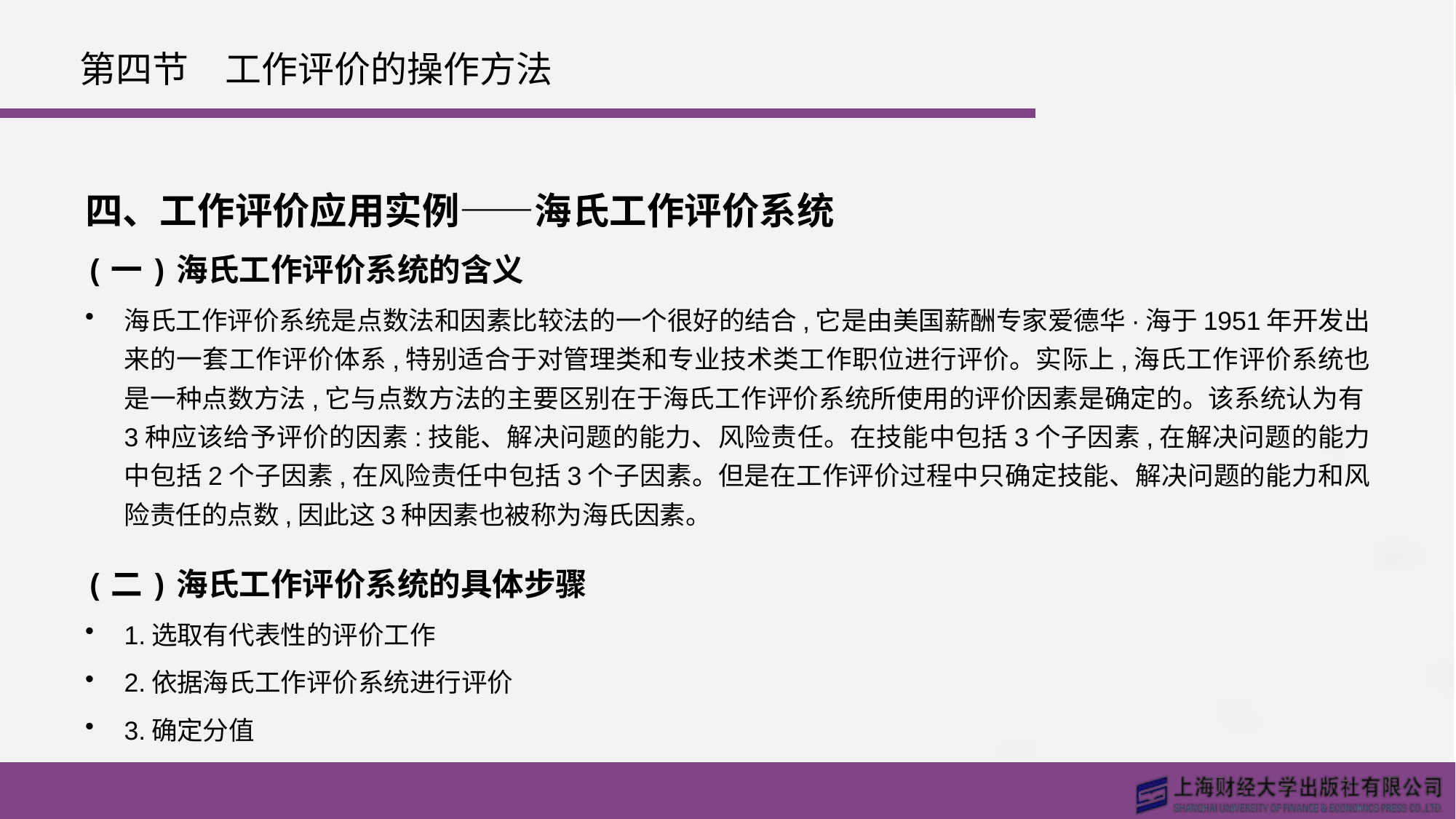

# 第四节　工作评价的操作方法
四、工作评价应用实例——海氏工作评价系统
(一)海氏工作评价系统的含义
海氏工作评价系统是点数法和因素比较法的一个很好的结合,它是由美国薪酬专家爱德华·海于1951年开发出来的一套工作评价体系,特别适合于对管理类和专业技术类工作职位进行评价。实际上,海氏工作评价系统也是一种点数方法,它与点数方法的主要区别在于海氏工作评价系统所使用的评价因素是确定的。该系统认为有3种应该给予评价的因素:技能、解决问题的能力、风险责任。在技能中包括3个子因素,在解决问题的能力中包括2个子因素,在风险责任中包括3个子因素。但是在工作评价过程中只确定技能、解决问题的能力和风险责任的点数,因此这3种因素也被称为海氏因素。
(二)海氏工作评价系统的具体步骤
1.选取有代表性的评价工作
2.依据海氏工作评价系统进行评价
3.确定分值